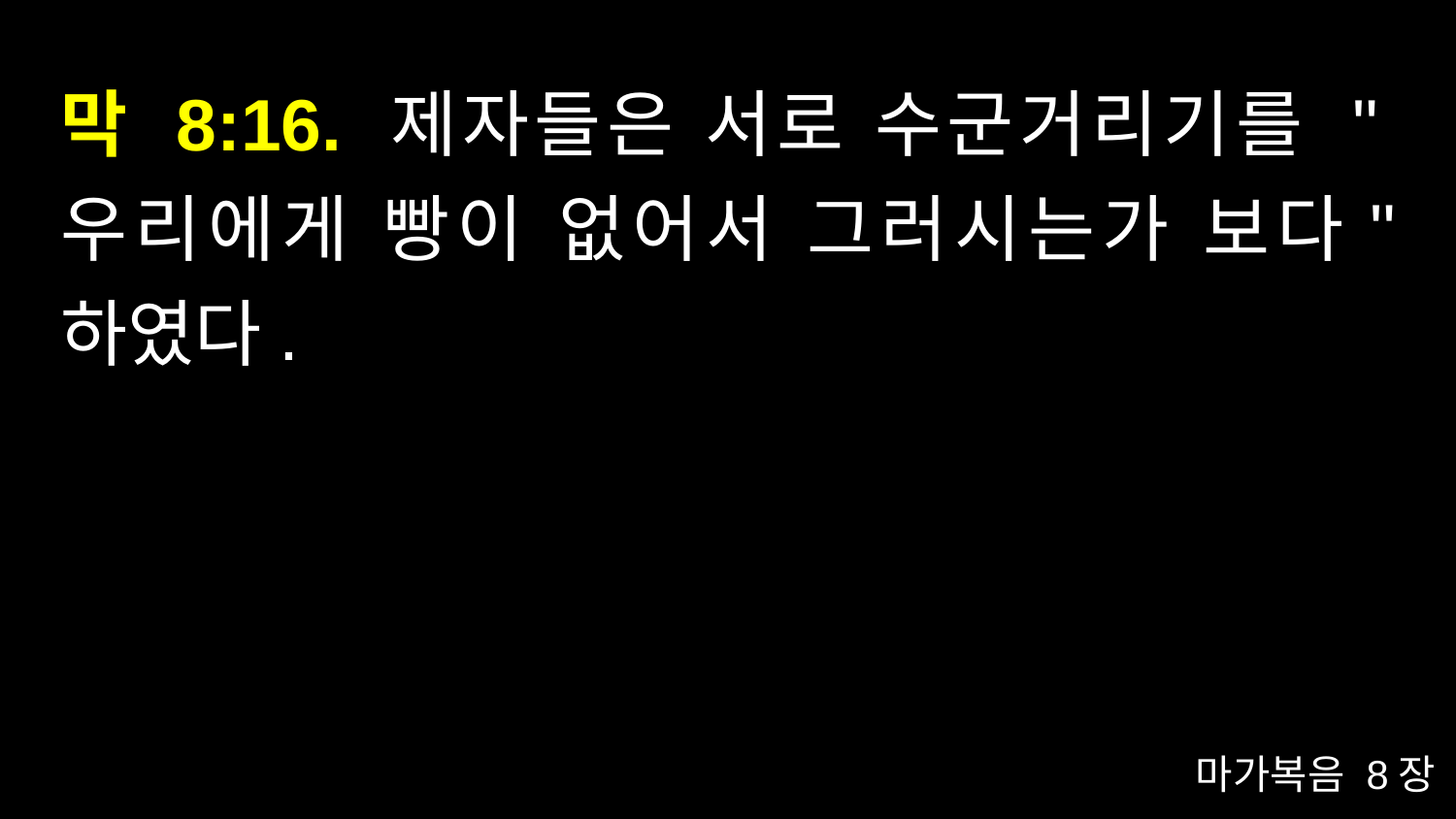

# 막 8:16. 제자들은 서로 수군거리기를 "우리에게 빵이 없어서 그러시는가 보다" 하였다.
마가복음 8장